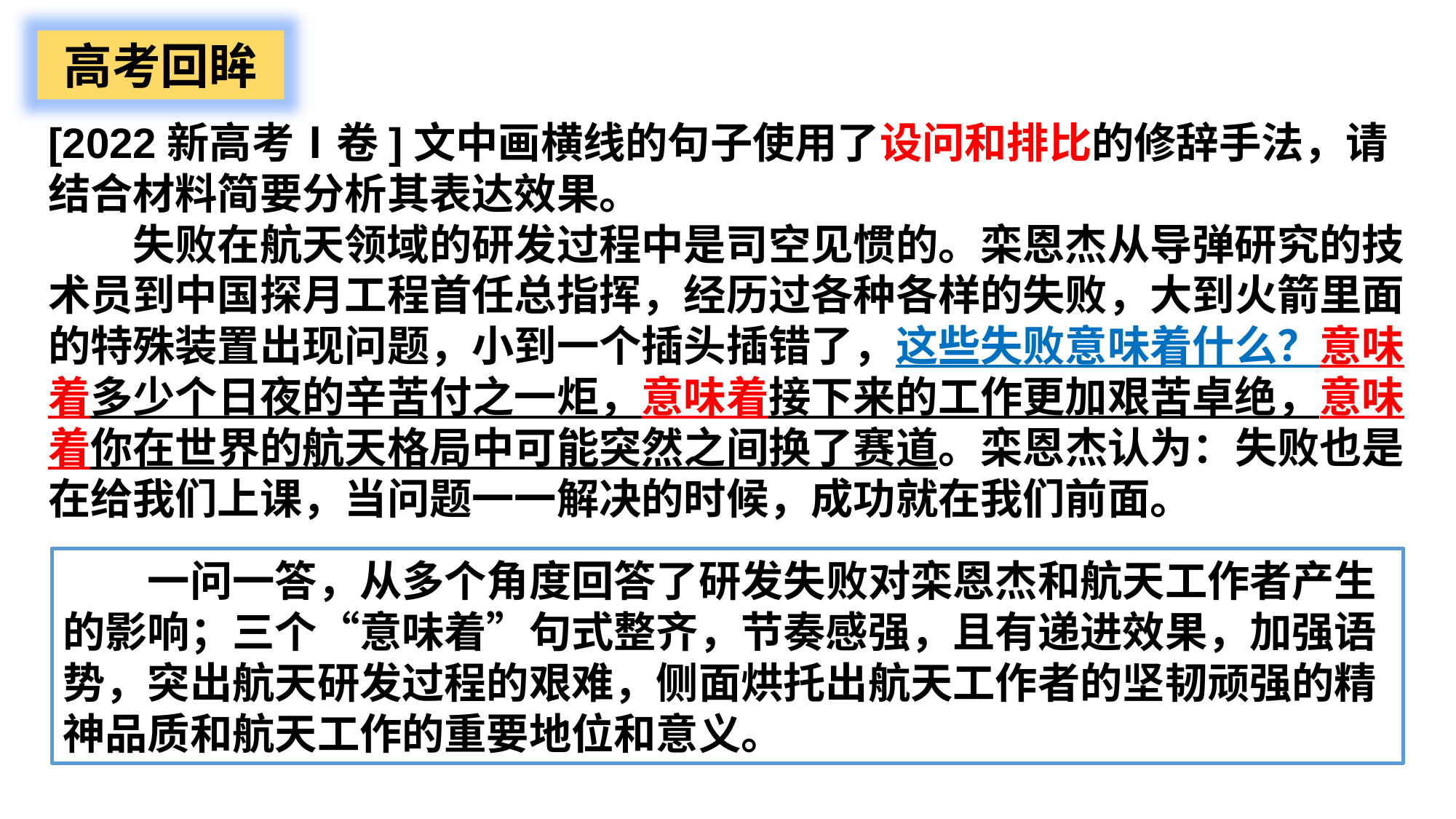

高考回眸
[2022新高考Ⅰ卷]文中画横线的句子使用了设问和排比的修辞手法，请结合材料简要分析其表达效果。
　　失败在航天领域的研发过程中是司空见惯的。栾恩杰从导弹研究的技术员到中国探月工程首任总指挥，经历过各种各样的失败，大到火箭里面的特殊装置出现问题，小到一个插头插错了，这些失败意味着什么？意味着多少个日夜的辛苦付之一炬，意味着接下来的工作更加艰苦卓绝，意味着你在世界的航天格局中可能突然之间换了赛道。栾恩杰认为：失败也是在给我们上课，当问题一一解决的时候，成功就在我们前面。
　　一问一答，从多个角度回答了研发失败对栾恩杰和航天工作者产生的影响；三个“意味着”句式整齐，节奏感强，且有递进效果，加强语势，突出航天研发过程的艰难，侧面烘托出航天工作者的坚韧顽强的精神品质和航天工作的重要地位和意义。